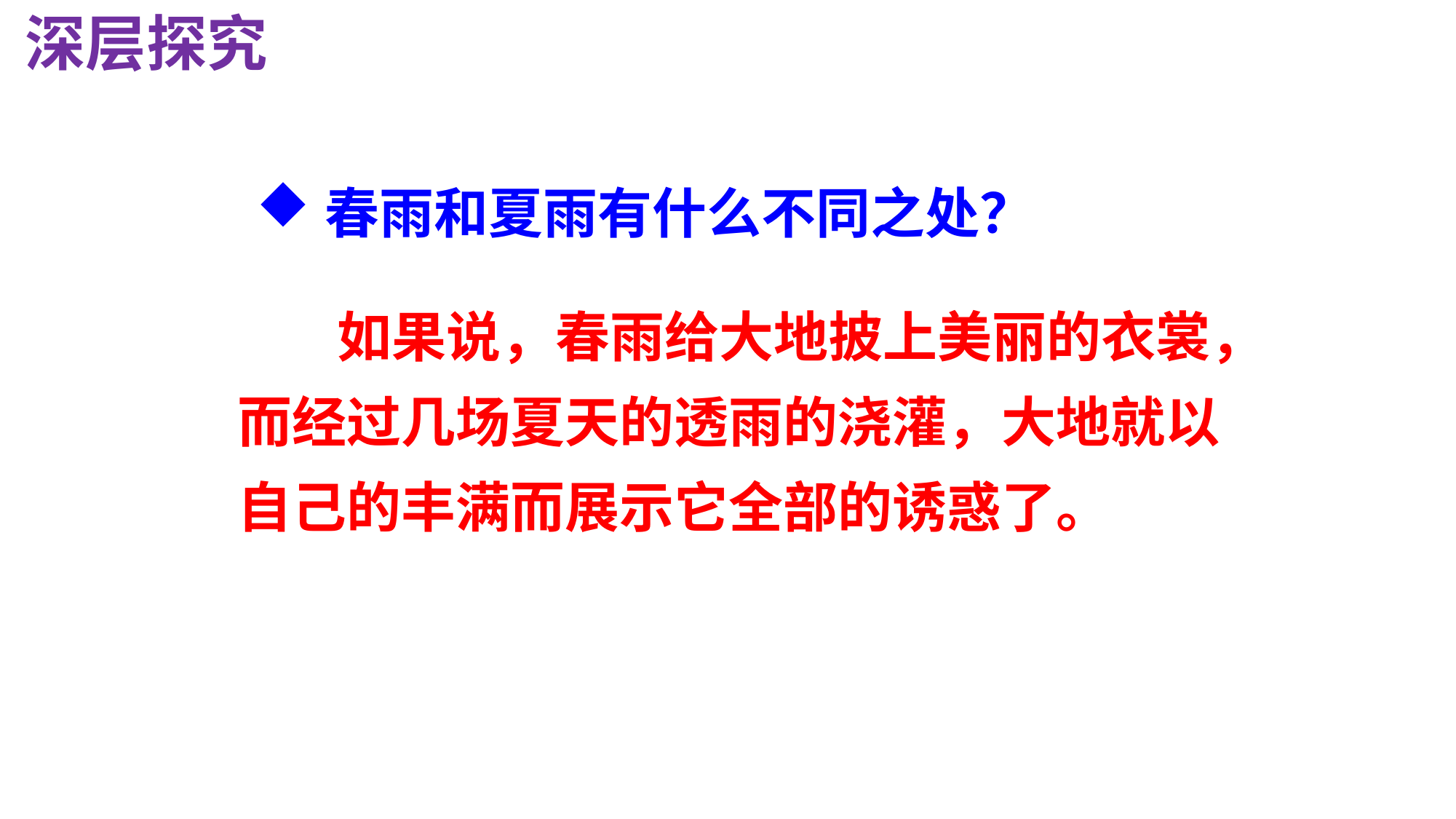

深层探究
春雨和夏雨有什么不同之处？
       如果说，春雨给大地披上美丽的衣裳，而经过几场夏天的透雨的浇灌，大地就以自己的丰满而展示它全部的诱惑了。